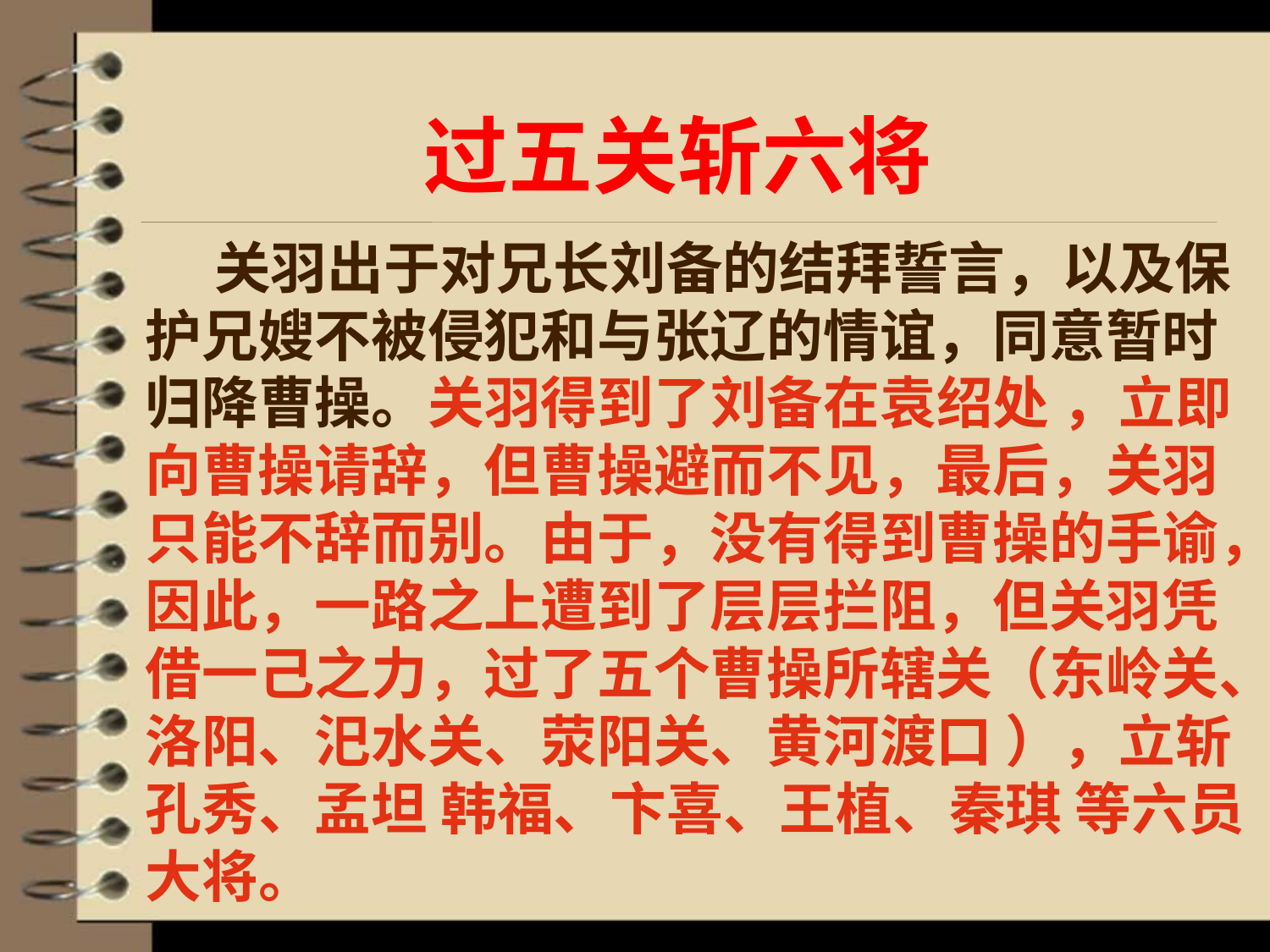

过五关斩六将
        关羽出于对兄长刘备的结拜誓言，以及保护兄嫂不被侵犯和与张辽的情谊，同意暂时归降曹操。关羽得到了刘备在袁绍处 ，立即向曹操请辞，但曹操避而不见，最后，关羽只能不辞而别。由于，没有得到曹操的手谕，因此，一路之上遭到了层层拦阻，但关羽凭借一己之力，过了五个曹操所辖关（东岭关、洛阳、汜水关、荥阳关、黄河渡口 ），立斩孔秀、孟坦 韩福、卞喜、王植、秦琪 等六员大将。